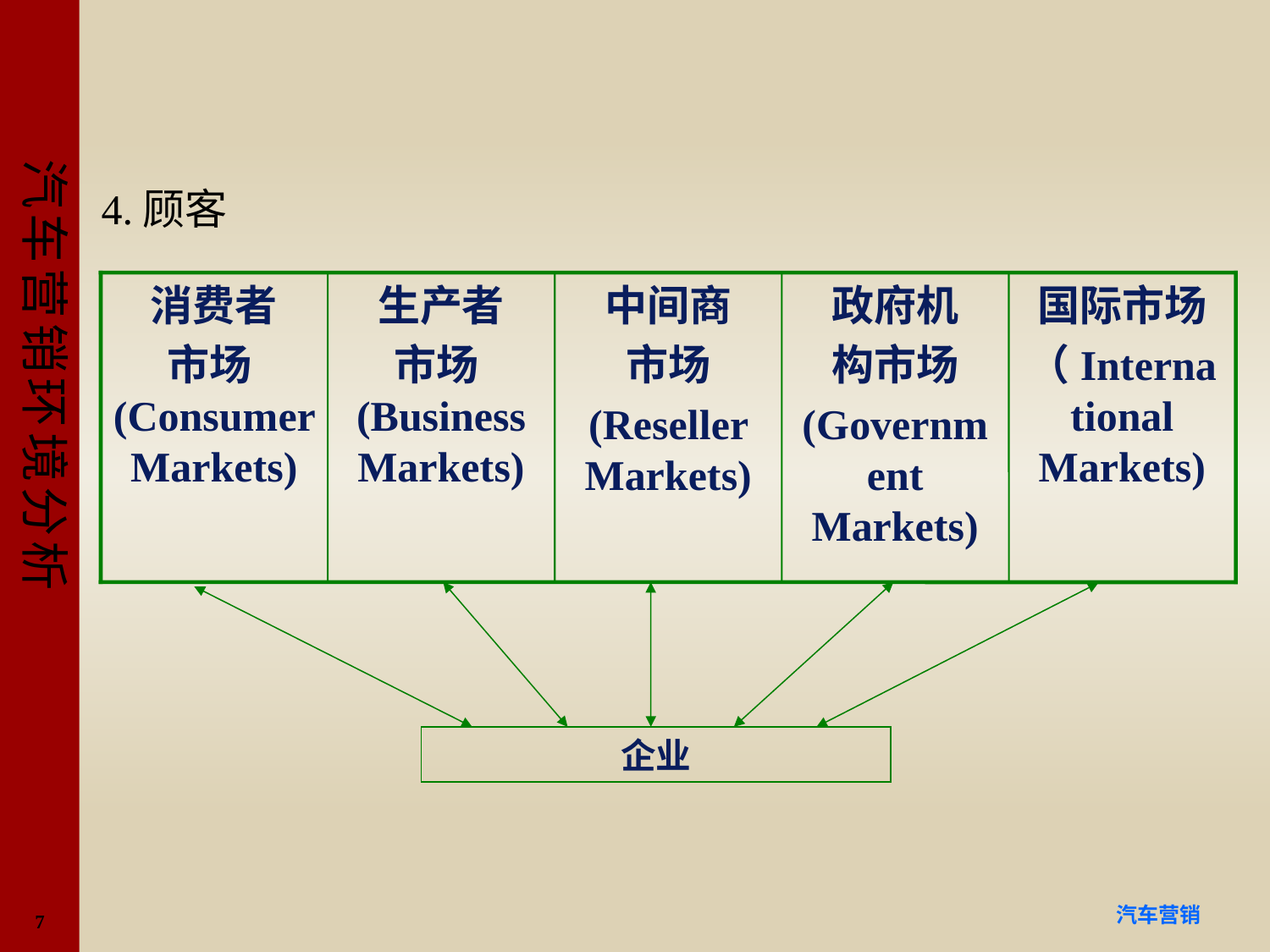

#
4.顾客

消费者
市场(Consumer Markets)

生产者
市场(Business Markets)

中间商
市场
(Reseller Markets)

政府机
构市场
(Government Markets)

国际市场
（International Markets)

企业
7